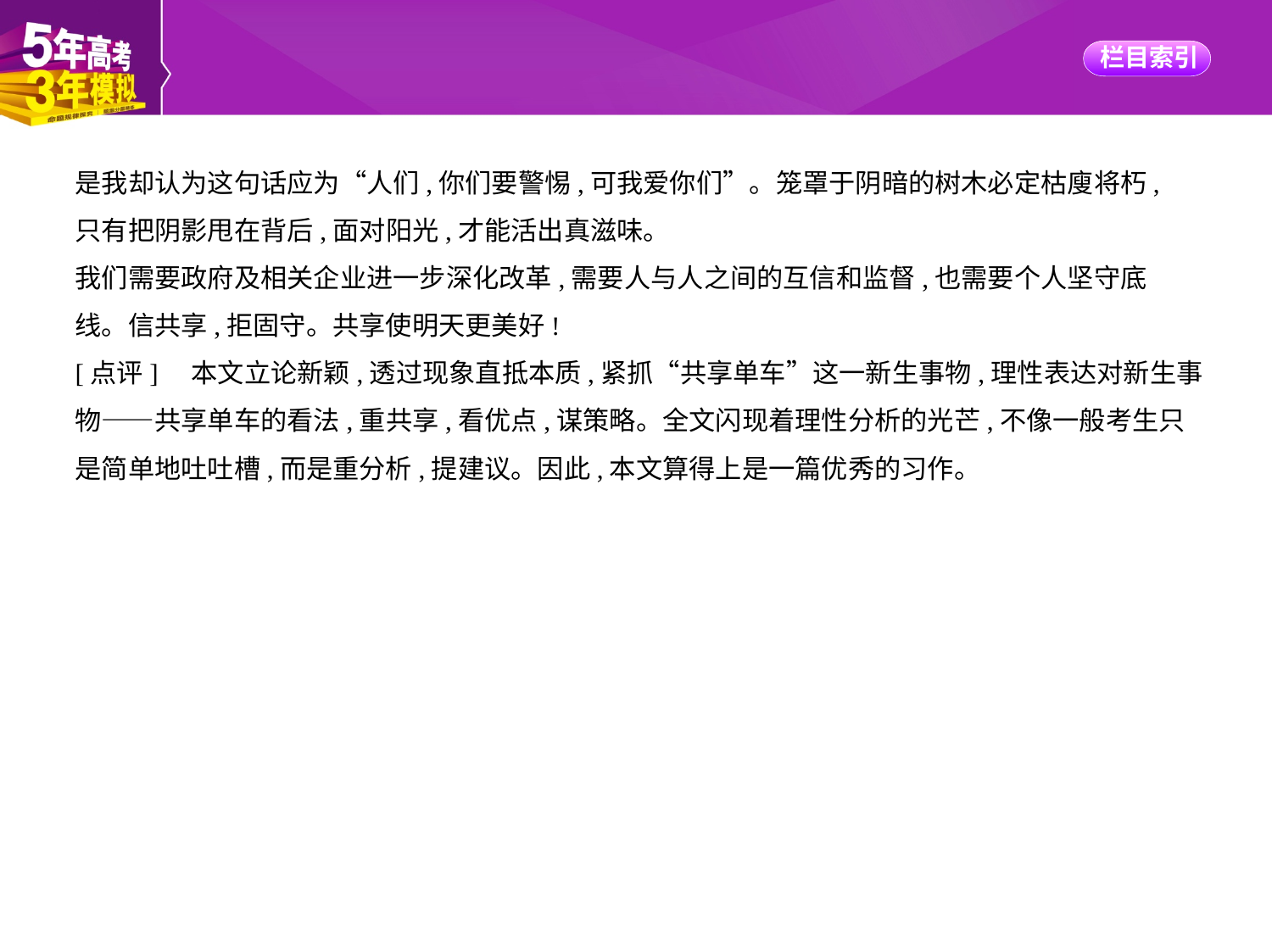

是我却认为这句话应为“人们,你们要警惕,可我爱你们”。笼罩于阴暗的树木必定枯廋将朽,
只有把阴影甩在背后,面对阳光,才能活出真滋味。
我们需要政府及相关企业进一步深化改革,需要人与人之间的互信和监督,也需要个人坚守底
线。信共享,拒固守。共享使明天更美好!
[点评]　本文立论新颖,透过现象直抵本质,紧抓“共享单车”这一新生事物,理性表达对新生事
物——共享单车的看法,重共享,看优点,谋策略。全文闪现着理性分析的光芒,不像一般考生只
是简单地吐吐槽,而是重分析,提建议。因此,本文算得上是一篇优秀的习作。